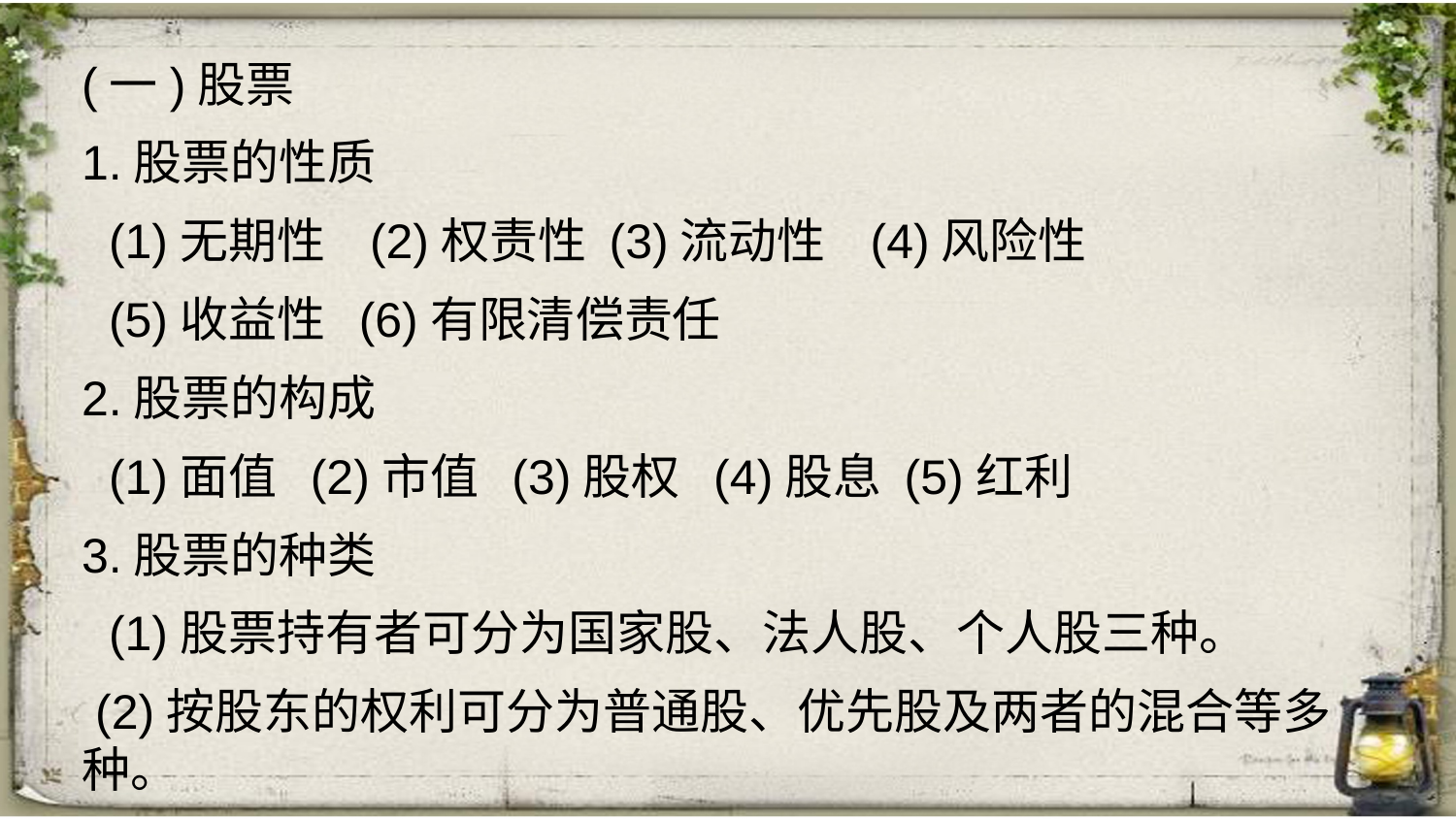

(一)股票
1.股票的性质
  (1)无期性   (2)权责性 (3)流动性   (4)风险性
  (5)收益性  (6)有限清偿责任
2.股票的构成
  (1)面值  (2)市值  (3)股权  (4)股息 (5)红利
3.股票的种类
  (1)股票持有者可分为国家股、法人股、个人股三种。
 (2)按股东的权利可分为普通股、优先股及两者的混合等多种。